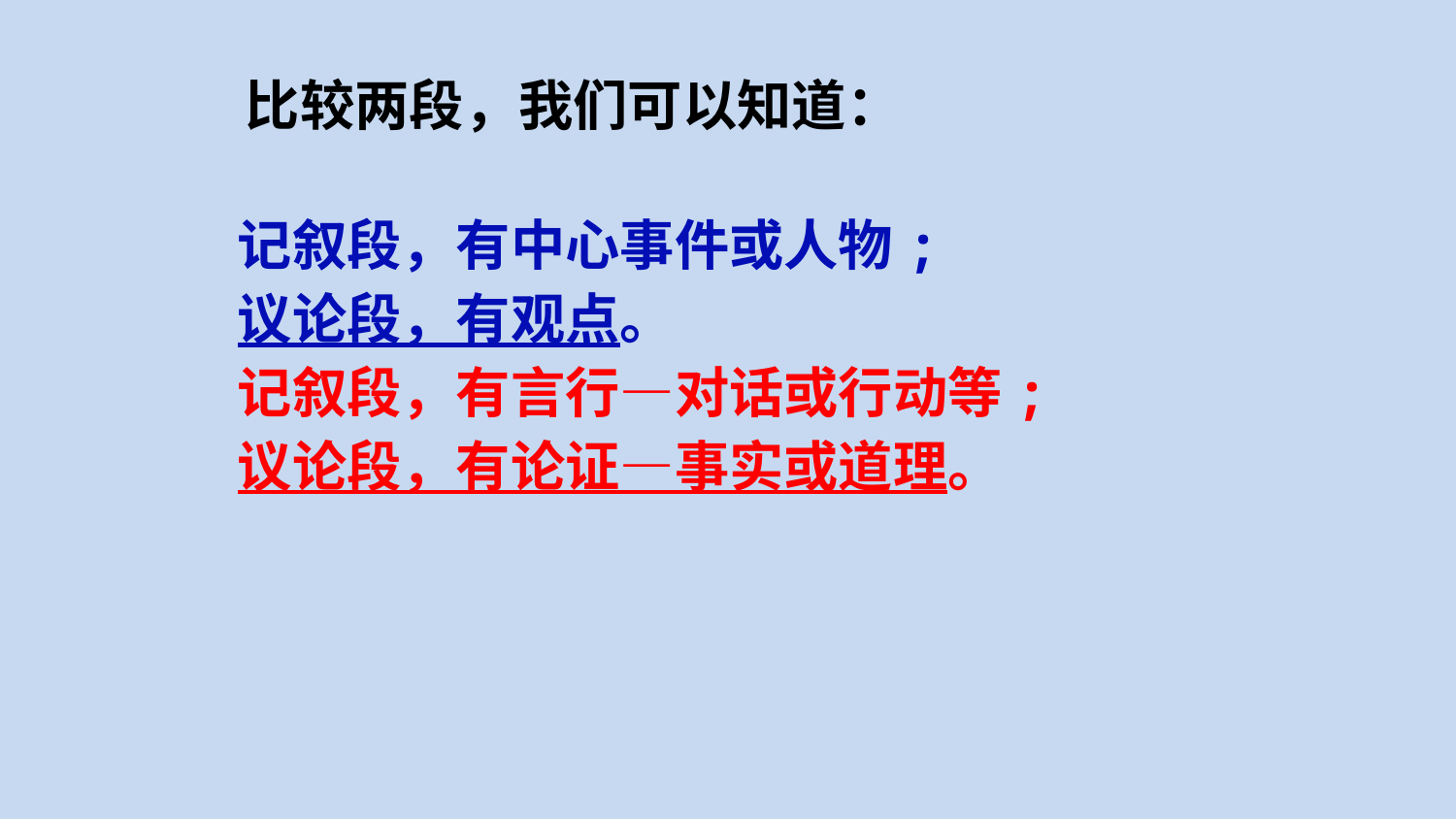

比较两段，我们可以知道：

 记叙段，有中心事件或人物;
 议论段，有观点。
 记叙段，有言行—对话或行动等;
 议论段，有论证—事实或道理。